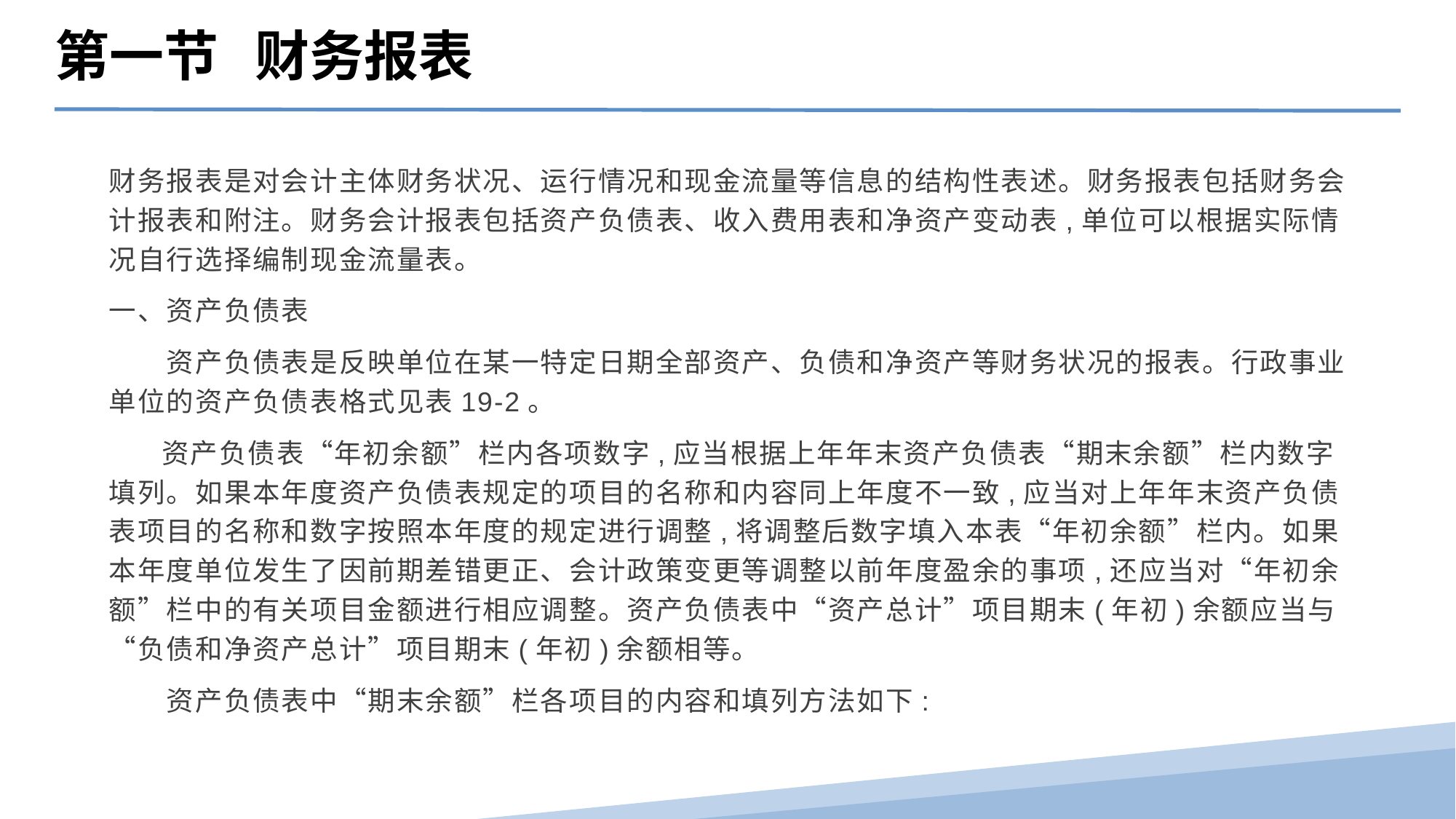

第一节   财务报表
财务报表是对会计主体财务状况、运行情况和现金流量等信息的结构性表述。财务报表包括财务会计报表和附注。财务会计报表包括资产负债表、收入费用表和净资产变动表,单位可以根据实际情况自行选择编制现金流量表。
一、资产负债表
　　资产负债表是反映单位在某一特定日期全部资产、负债和净资产等财务状况的报表。行政事业单位的资产负债表格式见表19-2。
      资产负债表“年初余额”栏内各项数字,应当根据上年年末资产负债表“期末余额”栏内数字填列。如果本年度资产负债表规定的项目的名称和内容同上年度不一致,应当对上年年末资产负债表项目的名称和数字按照本年度的规定进行调整,将调整后数字填入本表“年初余额”栏内。如果本年度单位发生了因前期差错更正、会计政策变更等调整以前年度盈余的事项,还应当对“年初余额”栏中的有关项目金额进行相应调整。资产负债表中“资产总计”项目期末(年初)余额应当与“负债和净资产总计”项目期末(年初)余额相等。
　　资产负债表中“期末余额”栏各项目的内容和填列方法如下: